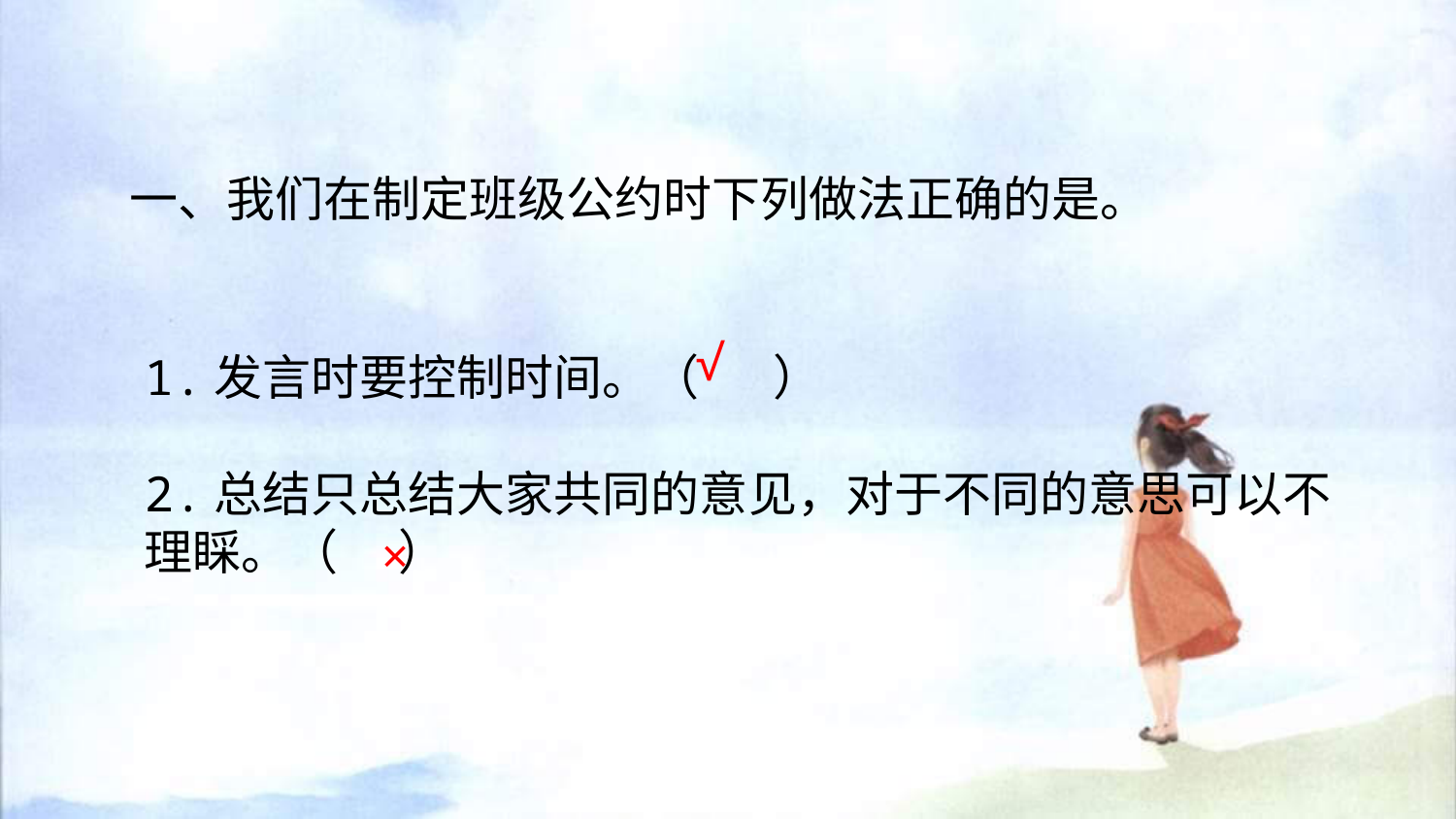

一、我们在制定班级公约时下列做法正确的是。

1.发言时要控制时间。（   ）

2.总结只总结大家共同的意见，对于不同的意思可以不理睬。（   ）
√
×